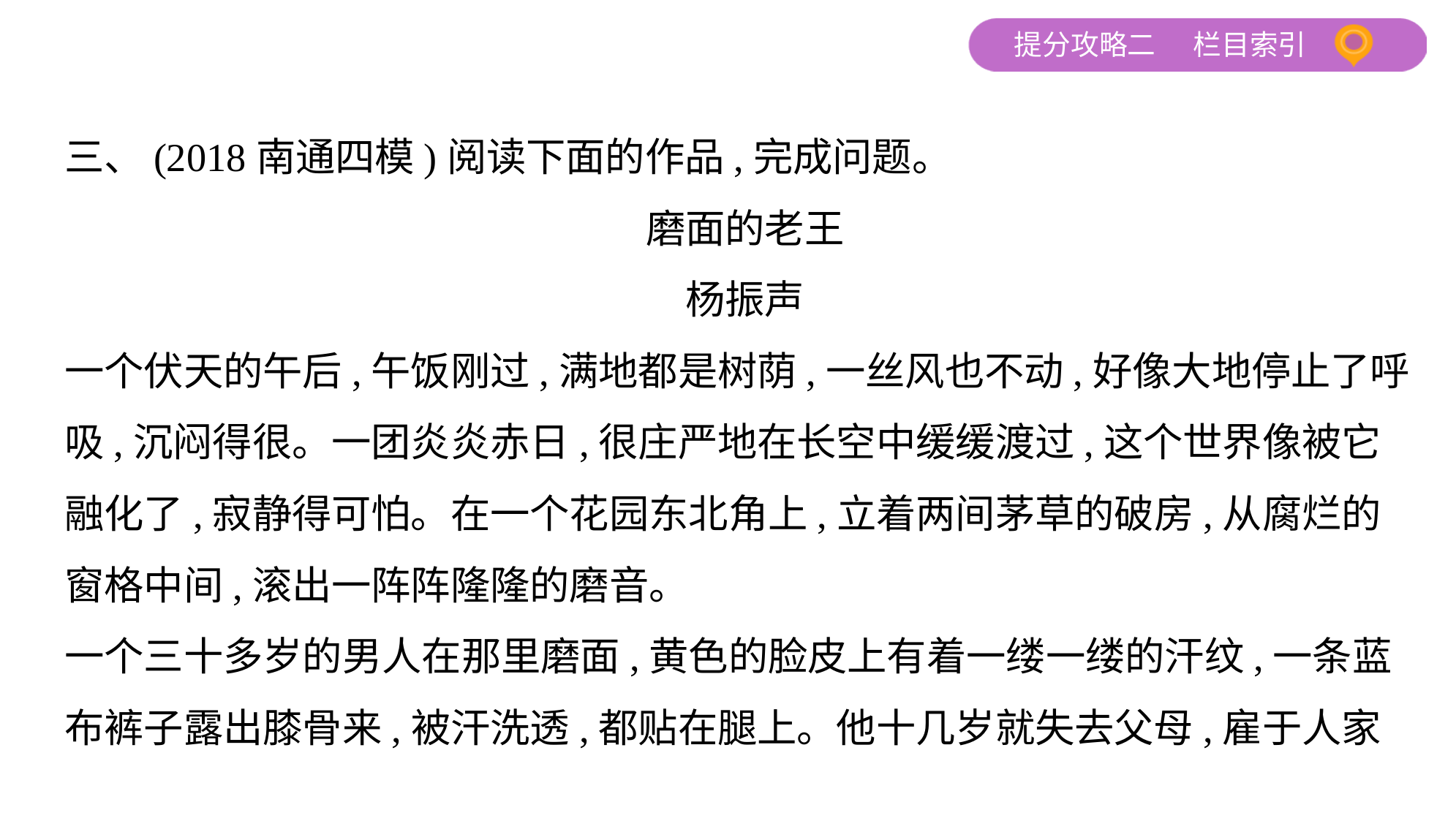

三、(2018南通四模)阅读下面的作品,完成问题。
磨面的老王
杨振声
一个伏天的午后,午饭刚过,满地都是树荫,一丝风也不动,好像大地停止了呼
吸,沉闷得很。一团炎炎赤日,很庄严地在长空中缓缓渡过,这个世界像被它
融化了,寂静得可怕。在一个花园东北角上,立着两间茅草的破房,从腐烂的
窗格中间,滚出一阵阵隆隆的磨音。
一个三十多岁的男人在那里磨面,黄色的脸皮上有着一缕一缕的汗纹,一条蓝
布裤子露出膝骨来,被汗洗透,都贴在腿上。他十几岁就失去父母,雇于人家